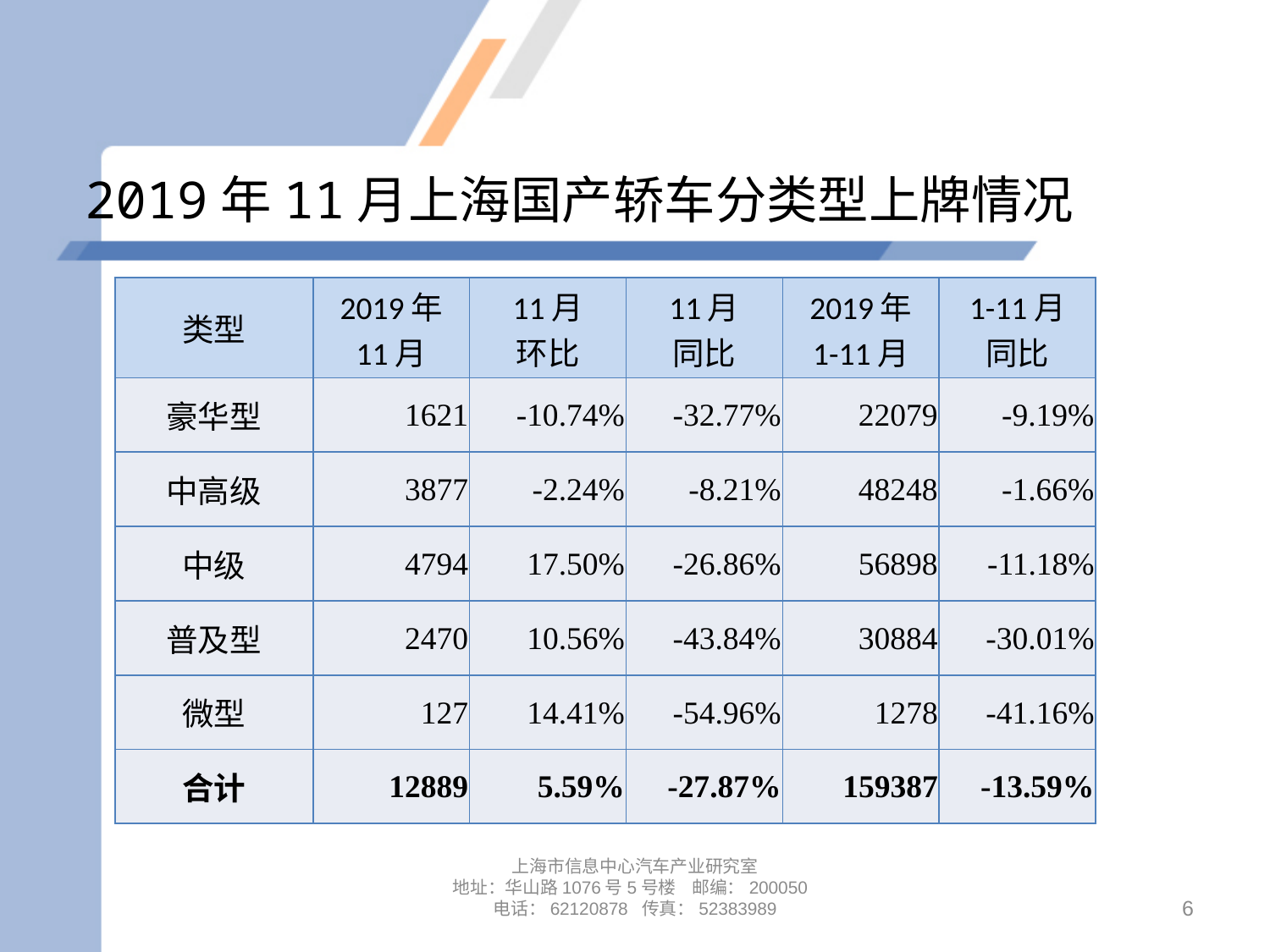

# 2019年11月上海国产轿车分类型上牌情况
| 类型 | 2019年 11月 | 11月 环比 | 11月 同比 | 2019年 1-11月 | 1-11月 同比 |
| --- | --- | --- | --- | --- | --- |
| 豪华型 | 1621 | -10.74% | -32.77% | 22079 | -9.19% |
| 中高级 | 3877 | -2.24% | -8.21% | 48248 | -1.66% |
| 中级 | 4794 | 17.50% | -26.86% | 56898 | -11.18% |
| 普及型 | 2470 | 10.56% | -43.84% | 30884 | -30.01% |
| 微型 | 127 | 14.41% | -54.96% | 1278 | -41.16% |
| 合计 | 12889 | 5.59% | -27.87% | 159387 | -13.59% |
上海市信息中心汽车产业研究室
地址：华山路1076号5号楼    邮编：200050
电话：62120878  传真：52383989

6